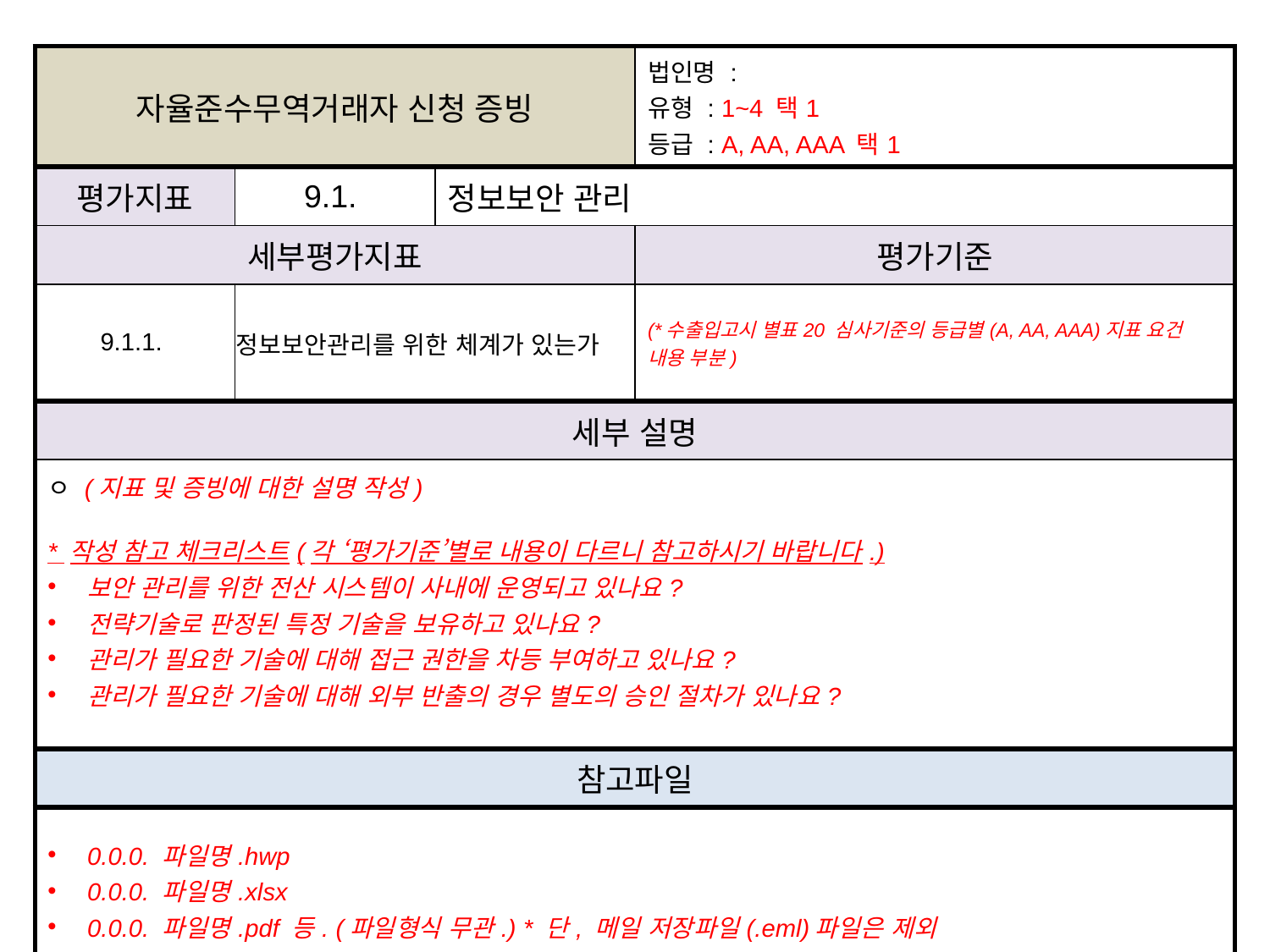

| 자율준수무역거래자 신청 증빙 |  |  | 법인명 : 유형 : 1~4 택1 등급 : A, AA, AAA 택1 |
| --- | --- | --- | --- |
| 평가지표 | 9.1. | 정보보안 관리 |  |
| 세부평가지표 |  |  | 평가기준 |
| 9.1.1. | 정보보안관리를 위한 체계가 있는가 |  | (\*수출입고시 별표20 심사기준의 등급별(A, AA, AAA)지표 요건 내용 부분) |
| 세부 설명 |  |  |  |
| ㅇ (지표 및 증빙에 대한 설명 작성) \* 작성 참고 체크리스트(각 ‘평가기준’별로 내용이 다르니 참고하시기 바랍니다.) 보안 관리를 위한 전산 시스템이 사내에 운영되고 있나요? 전략기술로 판정된 특정 기술을 보유하고 있나요? 관리가 필요한 기술에 대해 접근 권한을 차등 부여하고 있나요? 관리가 필요한 기술에 대해 외부 반출의 경우 별도의 승인 절차가 있나요? |  |  |  |
| 참고파일 |  |  |  |
| 0.0.0. 파일명.hwp 0.0.0. 파일명.xlsx 0.0.0. 파일명.pdf 등. (파일형식 무관.) \* 단, 메일 저장파일(.eml)파일은 제외 |  |  |  |